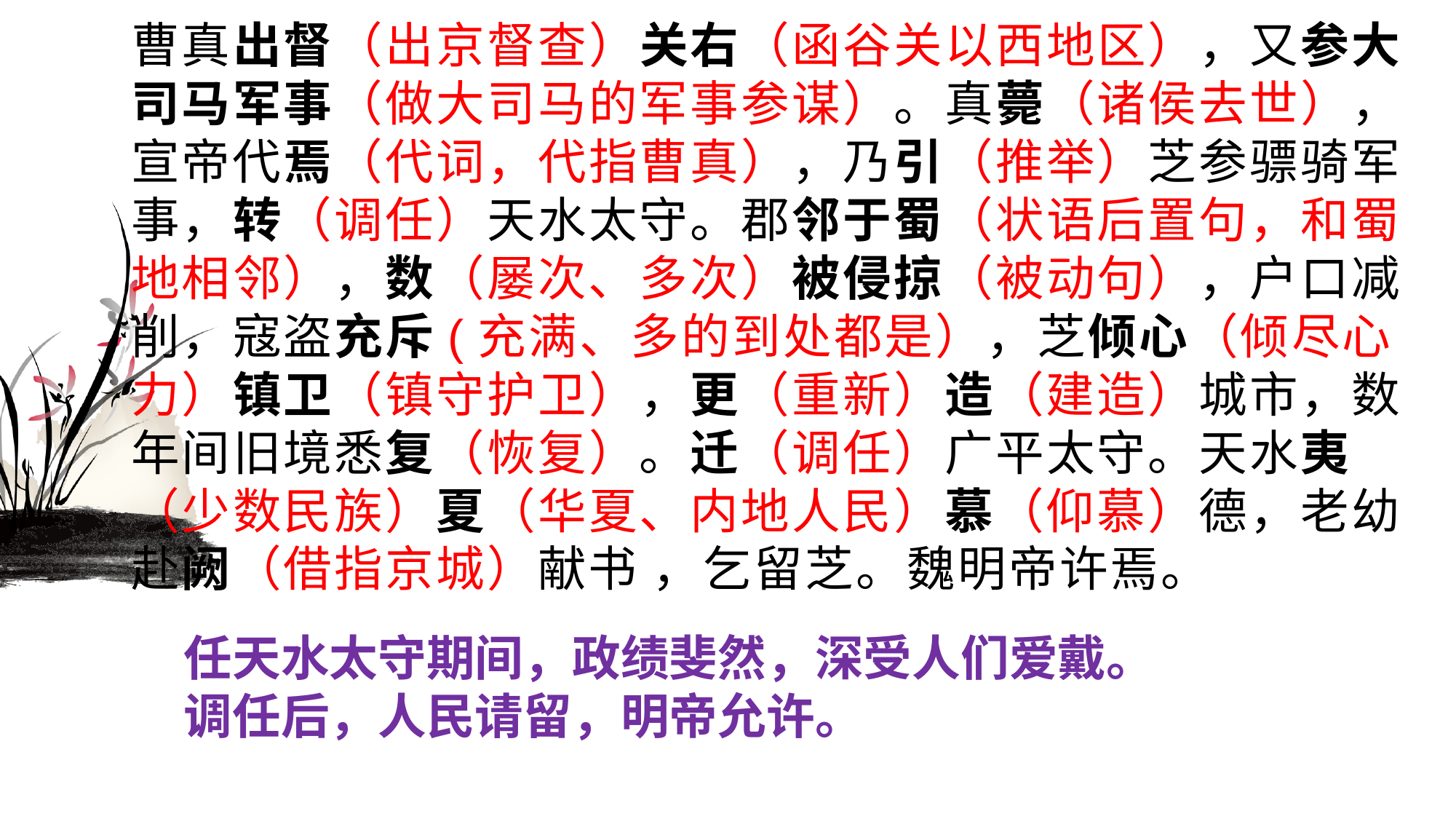

曹真出督（出京督查）关右（函谷关以西地区），又参大司马军事（做大司马的军事参谋）。真薨（诸侯去世），宣帝代焉（代词，代指曹真），乃引（推举）芝参骠骑军事，转（调任）天水太守。郡邻于蜀（状语后置句，和蜀地相邻），数（屡次、多次）被侵掠（被动句），户口减削，寇盗充斥(充满、多的到处都是），芝倾心（倾尽心力）镇卫（镇守护卫），更（重新）造（建造）城市，数年间旧境悉复（恢复）。迁（调任）广平太守。天水夷（少数民族）夏（华夏、内地人民）慕（仰慕）德，老幼赴阙（借指京城）献书 ，乞留芝。魏明帝许焉。
任天水太守期间，政绩斐然，深受人们爱戴。
调任后，人民请留，明帝允许。